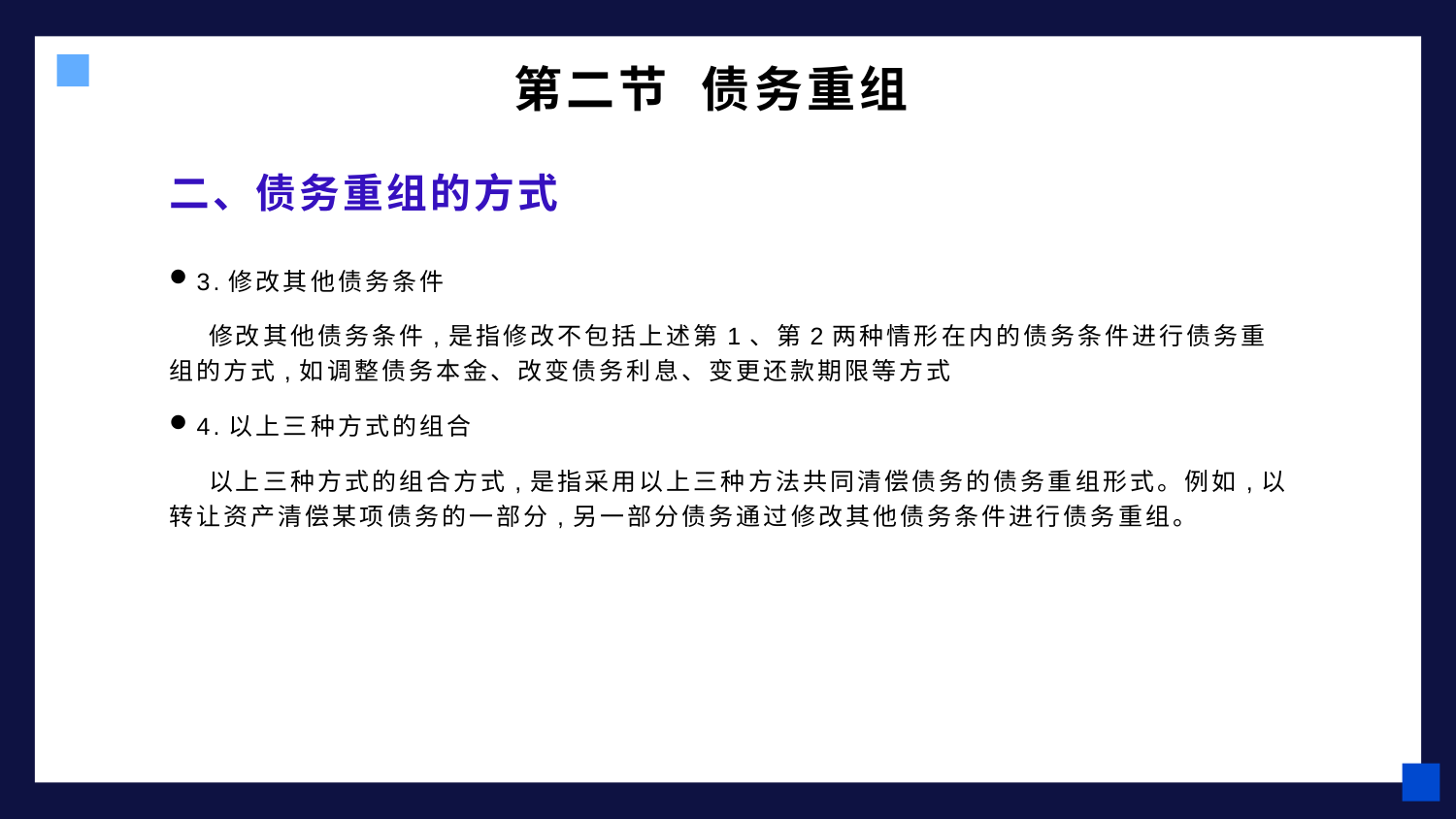

第二节  债务重组
# 二、债务重组的方式
3.修改其他债务条件
    修改其他债务条件,是指修改不包括上述第1、第2两种情形在内的债务条件进行债务重组的方式,如调整债务本金、改变债务利息、变更还款期限等方式
4.以上三种方式的组合
    以上三种方式的组合方式,是指采用以上三种方法共同清偿债务的债务重组形式。例如,以转让资产清偿某项债务的一部分,另一部分债务通过修改其他债务条件进行债务重组。